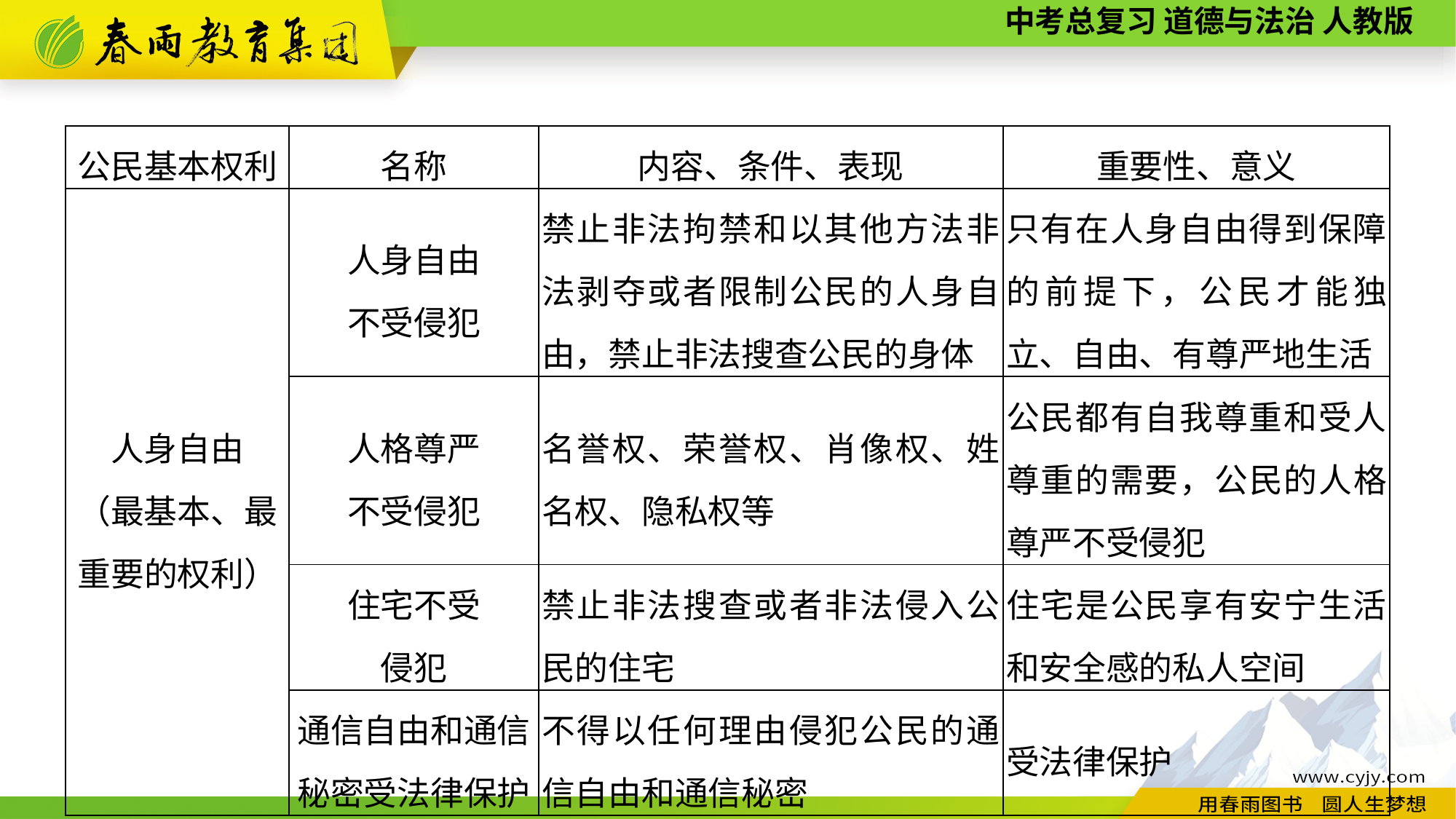

| 公民基本权利 | 名称 | 内容、条件、表现 | 重要性、意义 |
| --- | --- | --- | --- |
| 人身自由 （最基本、最重要的权利） | 人身自由 不受侵犯 | 禁止非法拘禁和以其他方法非法剥夺或者限制公民的人身自由，禁止非法搜查公民的身体 | 只有在人身自由得到保障的前提下，公民才能独立、自由、有尊严地生活 |
|  | 人格尊严 不受侵犯 | 名誉权、荣誉权、肖像权、姓名权、隐私权等 | 公民都有自我尊重和受人尊重的需要，公民的人格尊严不受侵犯 |
|  | 住宅不受 侵犯 | 禁止非法搜查或者非法侵入公民的住宅 | 住宅是公民享有安宁生活和安全感的私人空间 |
|  | 通信自由和通信 秘密受法律保护 | 不得以任何理由侵犯公民的通信自由和通信秘密 | 受法律保护 |